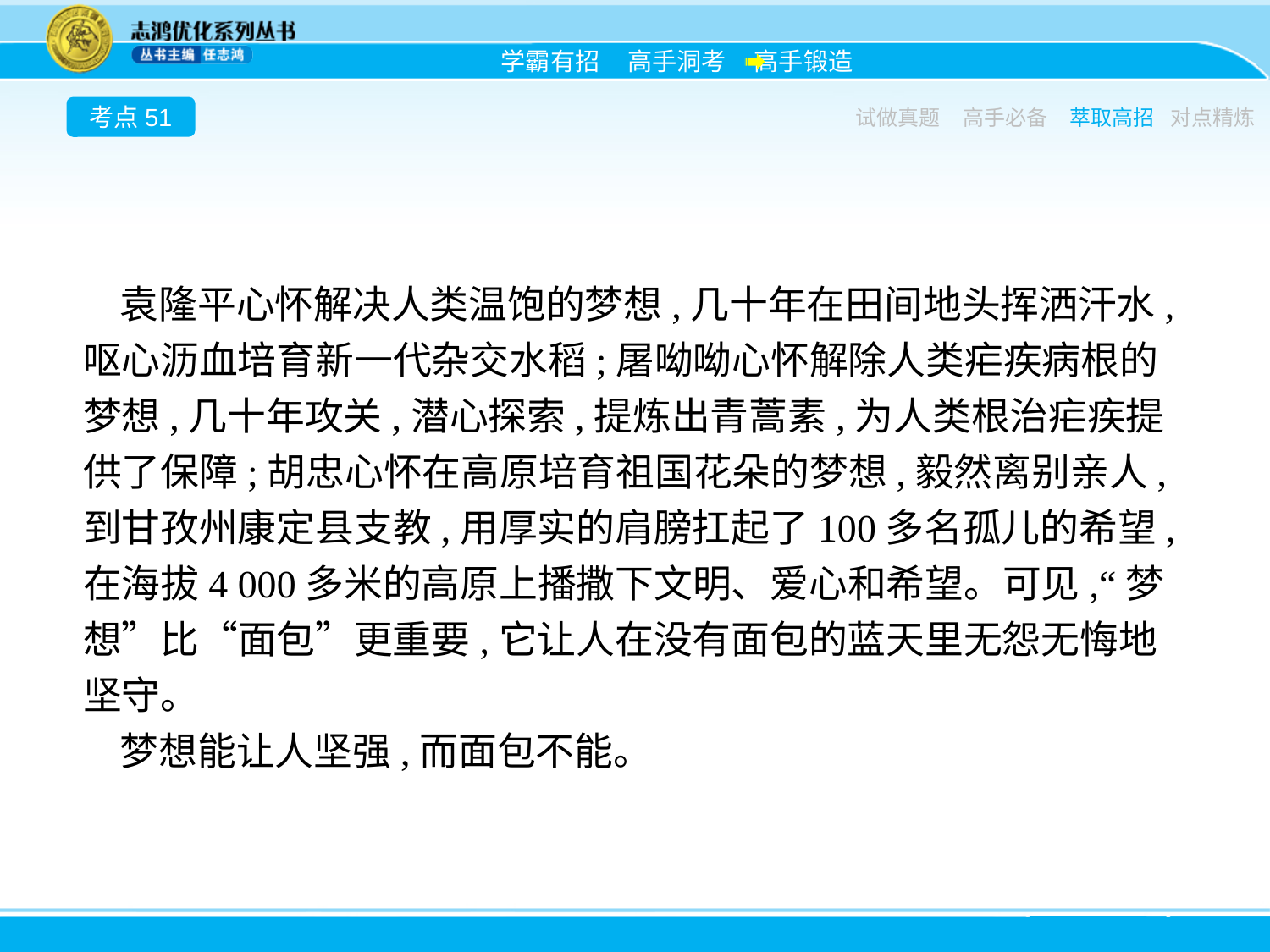

考点51
试做真题
高手必备
萃取高招
对点精炼
袁隆平心怀解决人类温饱的梦想,几十年在田间地头挥洒汗水,呕心沥血培育新一代杂交水稻;屠呦呦心怀解除人类疟疾病根的梦想,几十年攻关,潜心探索,提炼出青蒿素,为人类根治疟疾提供了保障;胡忠心怀在高原培育祖国花朵的梦想,毅然离别亲人,到甘孜州康定县支教,用厚实的肩膀扛起了100多名孤儿的希望,在海拔4 000多米的高原上播撒下文明、爱心和希望。可见,“梦想”比“面包”更重要,它让人在没有面包的蓝天里无怨无悔地坚守。
梦想能让人坚强,而面包不能。